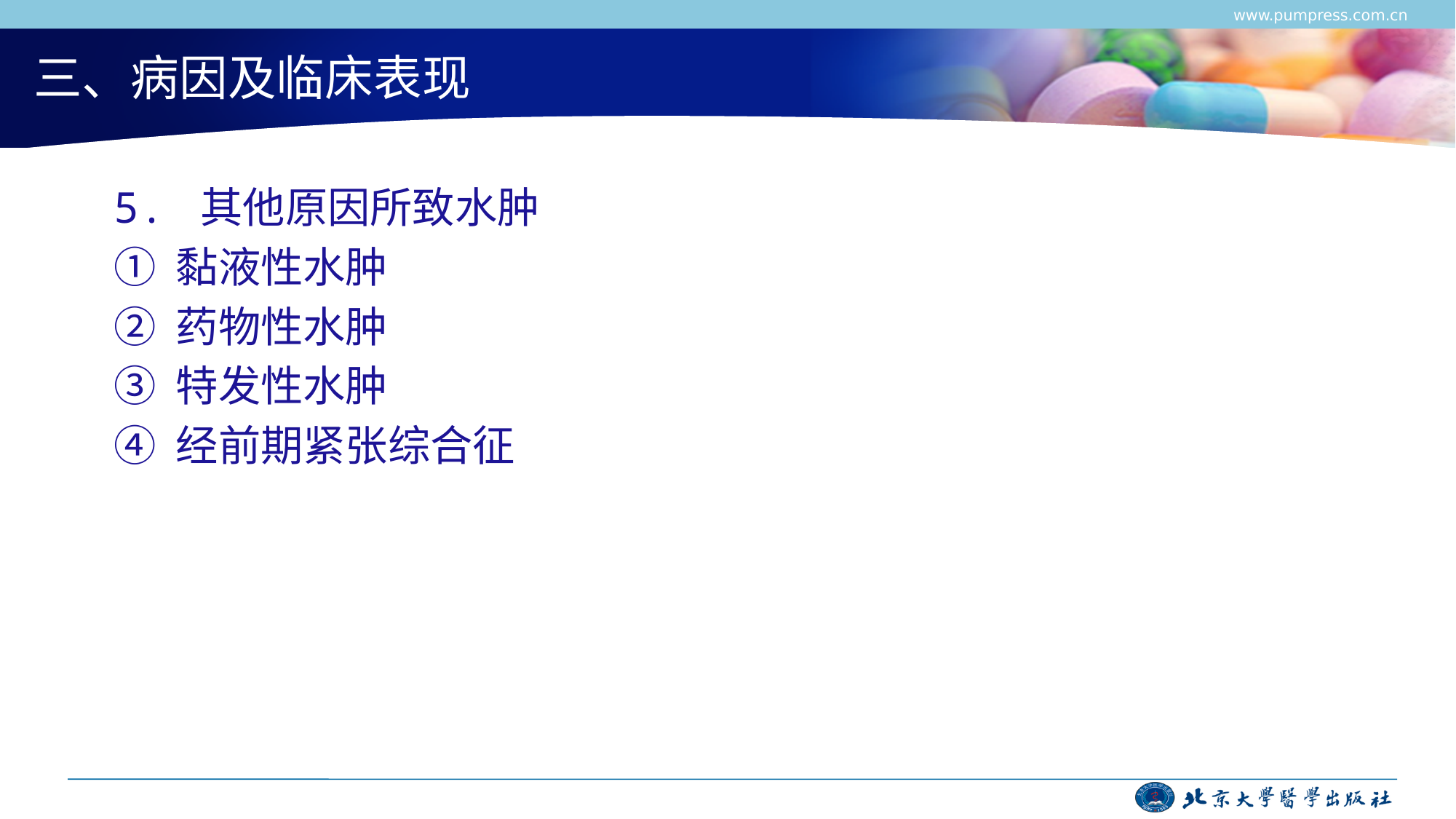

www.pumpress.com.cn
# 三、病因及临床表现
5. 其他原因所致水肿
① 黏液性水肿
② 药物性水肿
③ 特发性水肿
④ 经前期紧张综合征